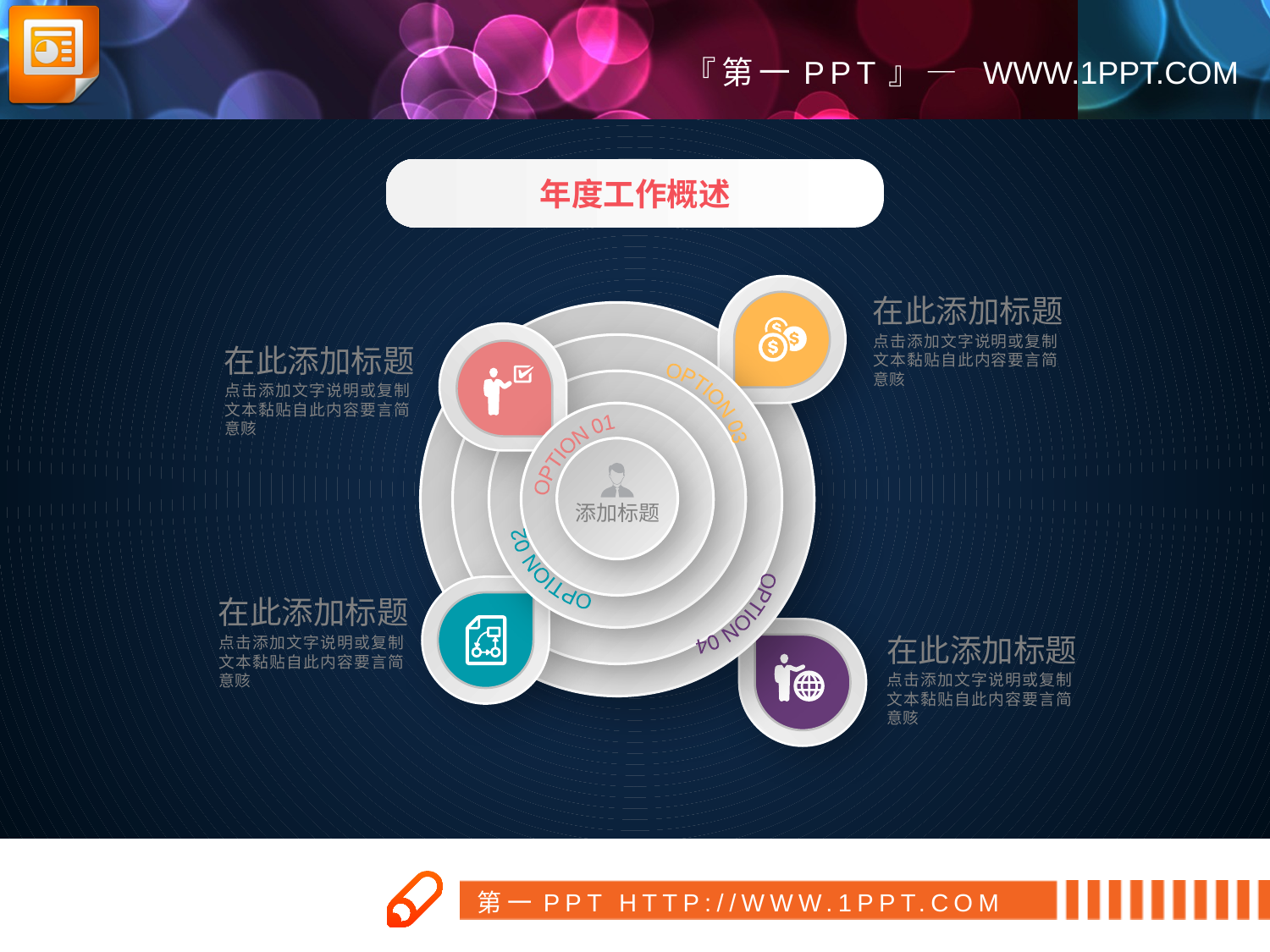

年度工作概述

在此添加标题
点击添加文字说明或复制文本黏贴自此内容要言简意赅

在此添加标题
点击添加文字说明或复制文本黏贴自此内容要言简意赅

OPTION 03

OPTION 01

添加标题
OPTION 02
OPTION 04

在此添加标题
点击添加文字说明或复制文本黏贴自此内容要言简意赅

在此添加标题
点击添加文字说明或复制文本黏贴自此内容要言简意赅